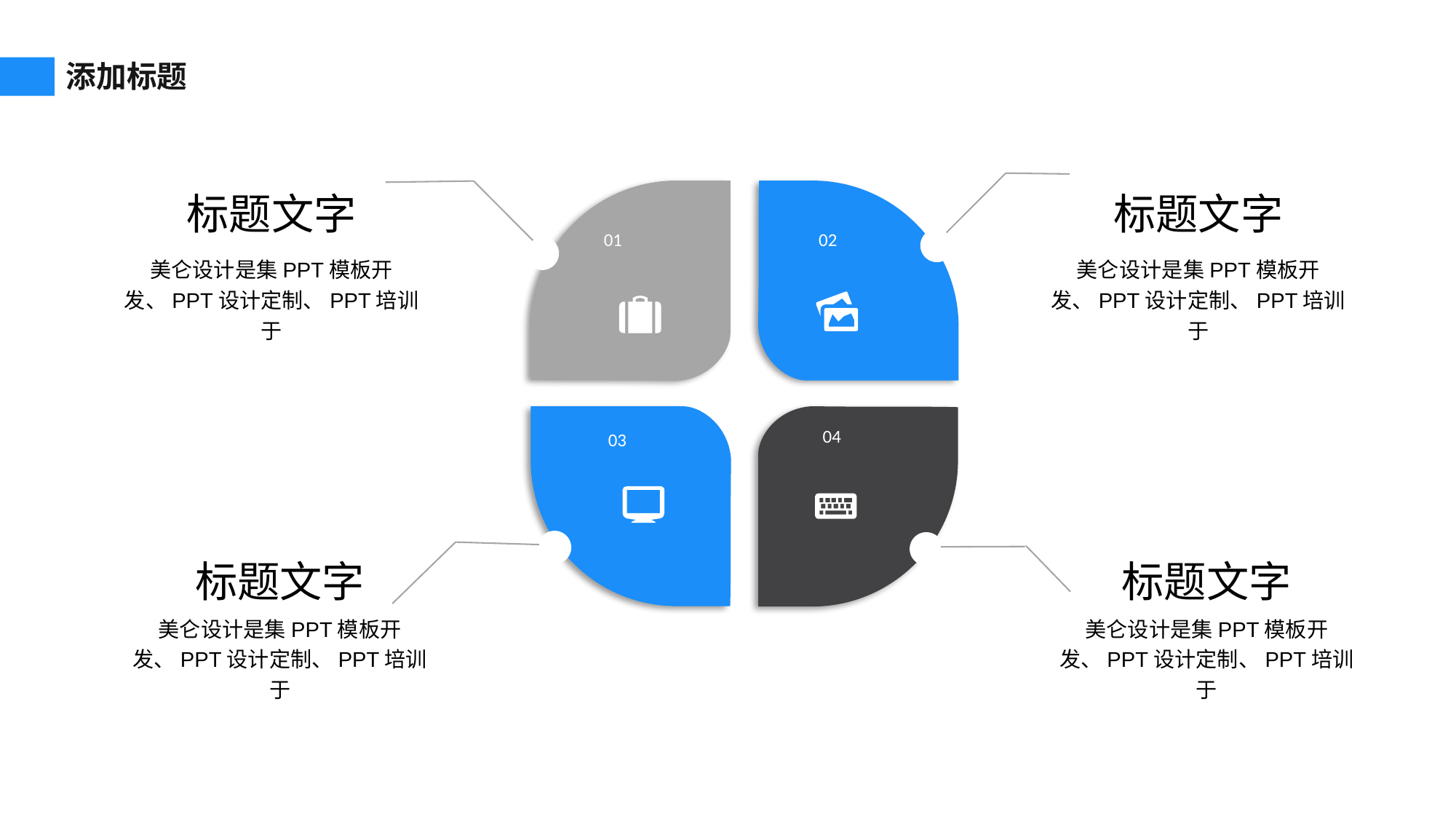

添加标题

标题文字
标题文字
01
02
美仑设计是集PPT模板开发、PPT设计定制、PPT培训于
美仑设计是集PPT模板开发、PPT设计定制、PPT培训于

04
03

标题文字
标题文字
美仑设计是集PPT模板开发、PPT设计定制、PPT培训于
美仑设计是集PPT模板开发、PPT设计定制、PPT培训于